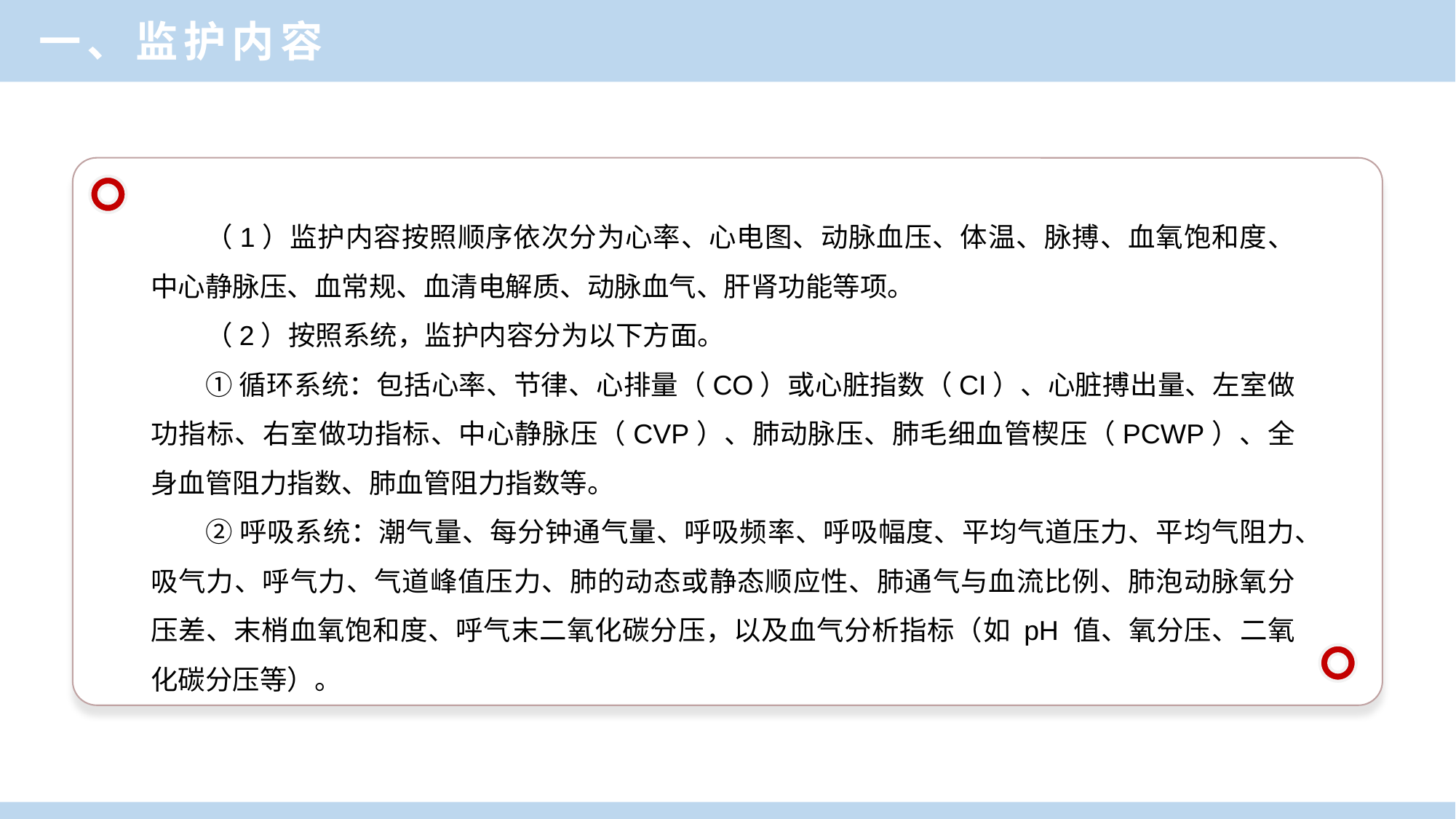

一、监护内容

（1）监护内容按照顺序依次分为心率、心电图、动脉血压、体温、脉搏、血氧饱和度、中心静脉压、血常规、血清电解质、动脉血气、肝肾功能等项。
（2）按照系统，监护内容分为以下方面。
①循环系统：包括心率、节律、心排量（CO）或心脏指数（CI）、心脏搏出量、左室做功指标、右室做功指标、中心静脉压（CVP）、肺动脉压、肺毛细血管楔压（PCWP）、全身血管阻力指数、肺血管阻力指数等。
②呼吸系统：潮气量、每分钟通气量、呼吸频率、呼吸幅度、平均气道压力、平均气阻力、吸气力、呼气力、气道峰值压力、肺的动态或静态顺应性、肺通气与血流比例、肺泡动脉氧分压差、末梢血氧饱和度、呼气末二氧化碳分压，以及血气分析指标（如 pH 值、氧分压、二氧化碳分压等）。